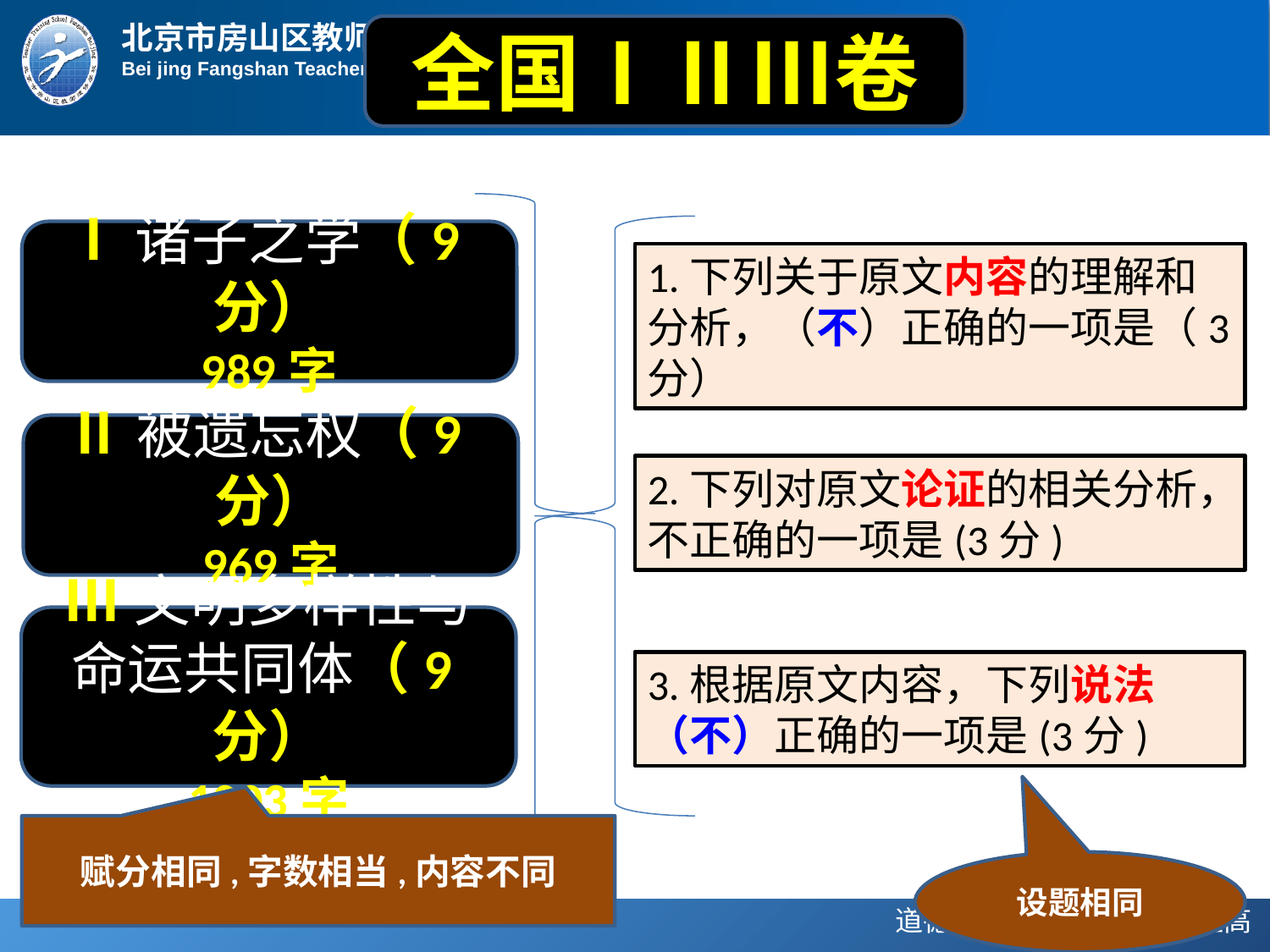

全国ⅠⅡⅢ卷

Ⅰ诸子之学（9分）
989字
1.下列关于原文内容的理解和分析，（不）正确的一项是（3分）
Ⅱ被遗忘权（9分）
969字
2.下列对原文论证的相关分析，不正确的一项是(3分)
Ⅲ文明多样性与命运共同体（9分）
1003字
3.根据原文内容，下列说法（不）正确的一项是(3分)
赋分相同,字数相当,内容不同
设题相同